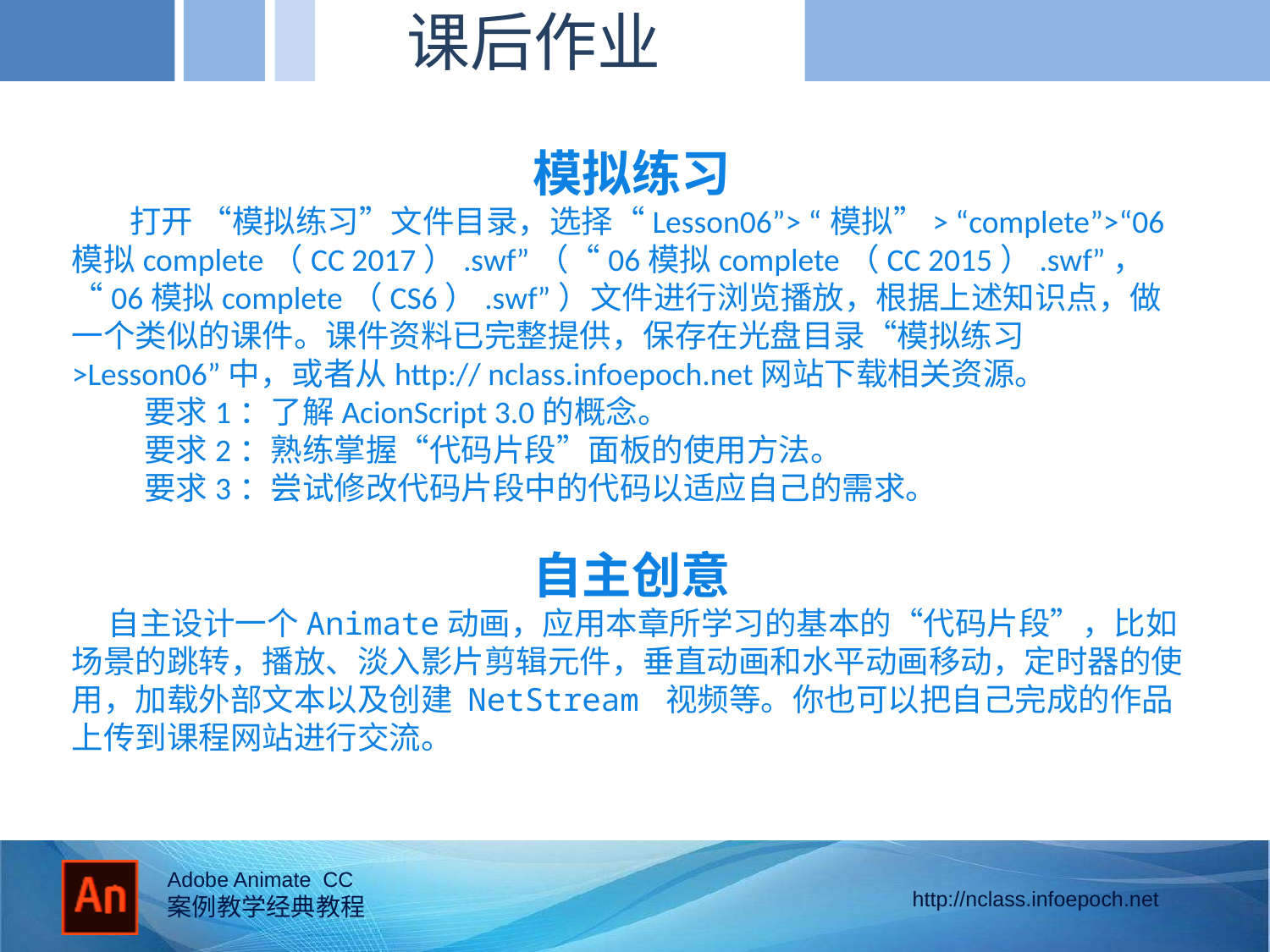

课后作业
模拟练习
       打开 “模拟练习”文件目录，选择“Lesson06”> “模拟”> “complete”>“06模拟complete（CC 2017）.swf”（“06模拟complete（CC 2015）.swf”，“06模拟complete（CS6）.swf”）文件进行浏览播放，根据上述知识点，做一个类似的课件。课件资料已完整提供，保存在光盘目录“模拟练习>Lesson06”中，或者从http:// nclass.infoepoch.net网站下载相关资源。
         要求1：了解AcionScript 3.0的概念。
         要求2：熟练掌握“代码片段”面板的使用方法。
         要求3：尝试修改代码片段中的代码以适应自己的需求。

自主创意
    自主设计一个Animate动画，应用本章所学习的基本的“代码片段”，比如场景的跳转，播放、淡入影片剪辑元件，垂直动画和水平动画移动，定时器的使用，加载外部文本以及创建 NetStream 视频等。你也可以把自己完成的作品上传到课程网站进行交流。
的径向